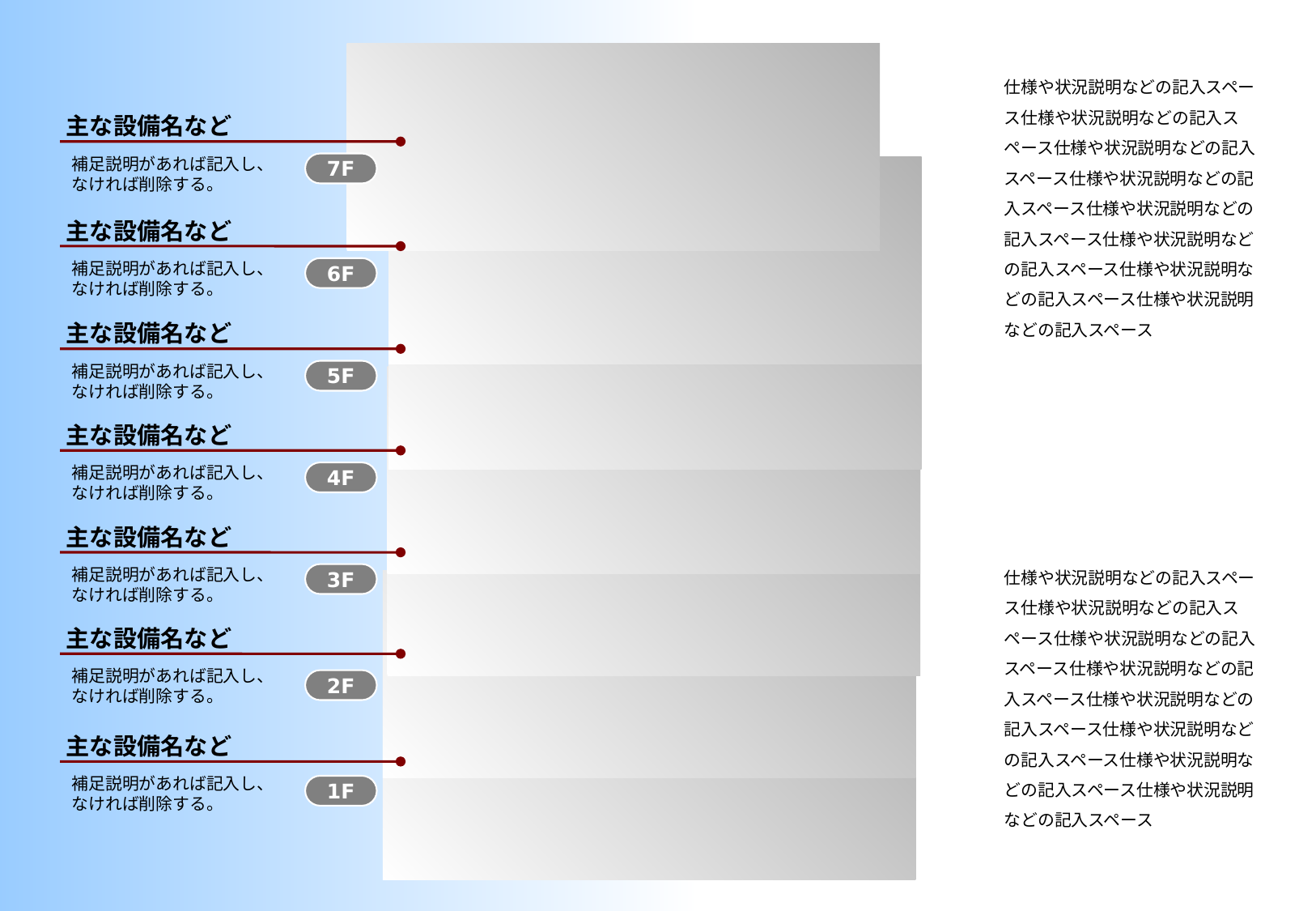

仕様や状況説明などの記入スペース仕様や状況説明などの記入スペース仕様や状況説明などの記入スペース仕様や状況説明などの記入スペース仕様や状況説明などの記入スペース仕様や状況説明などの記入スペース仕様や状況説明などの記入スペース仕様や状況説明などの記入スペース
主な設備名など

補足説明があれば記入し、なければ削除する。
7F
主な設備名など

補足説明があれば記入し、なければ削除する。
6F
主な設備名など

補足説明があれば記入し、なければ削除する。
5F
主な設備名など

補足説明があれば記入し、なければ削除する。
4F
主な設備名など
仕様や状況説明などの記入スペース仕様や状況説明などの記入スペース仕様や状況説明などの記入スペース仕様や状況説明などの記入スペース仕様や状況説明などの記入スペース仕様や状況説明などの記入スペース仕様や状況説明などの記入スペース仕様や状況説明などの記入スペース

補足説明があれば記入し、なければ削除する。
3F
主な設備名など

補足説明があれば記入し、なければ削除する。
2F
主な設備名など

補足説明があれば記入し、なければ削除する。
1F